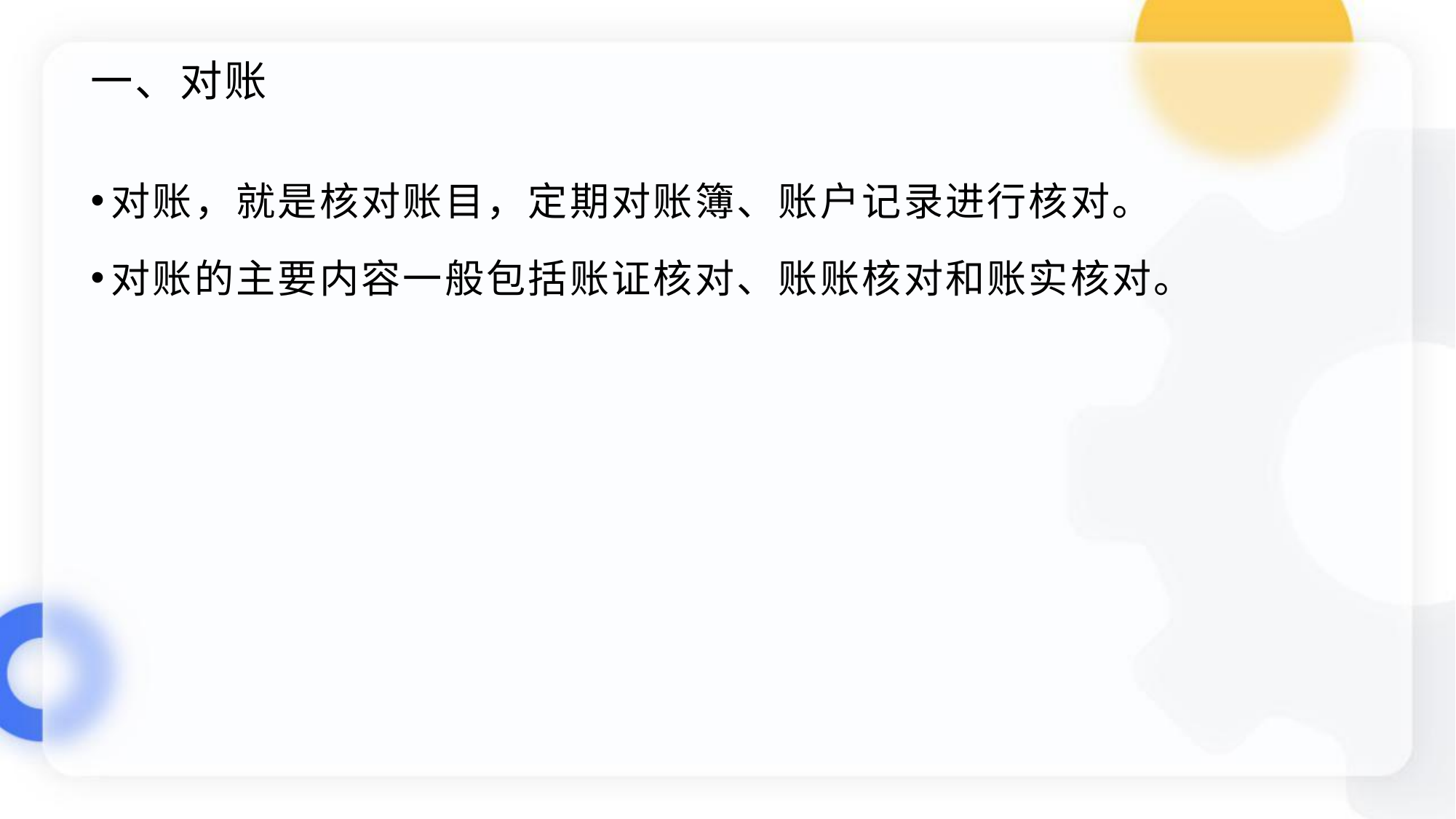

# 一、对账
对账，就是核对账目，定期对账簿、账户记录进行核对。
对账的主要内容一般包括账证核对、账账核对和账实核对。